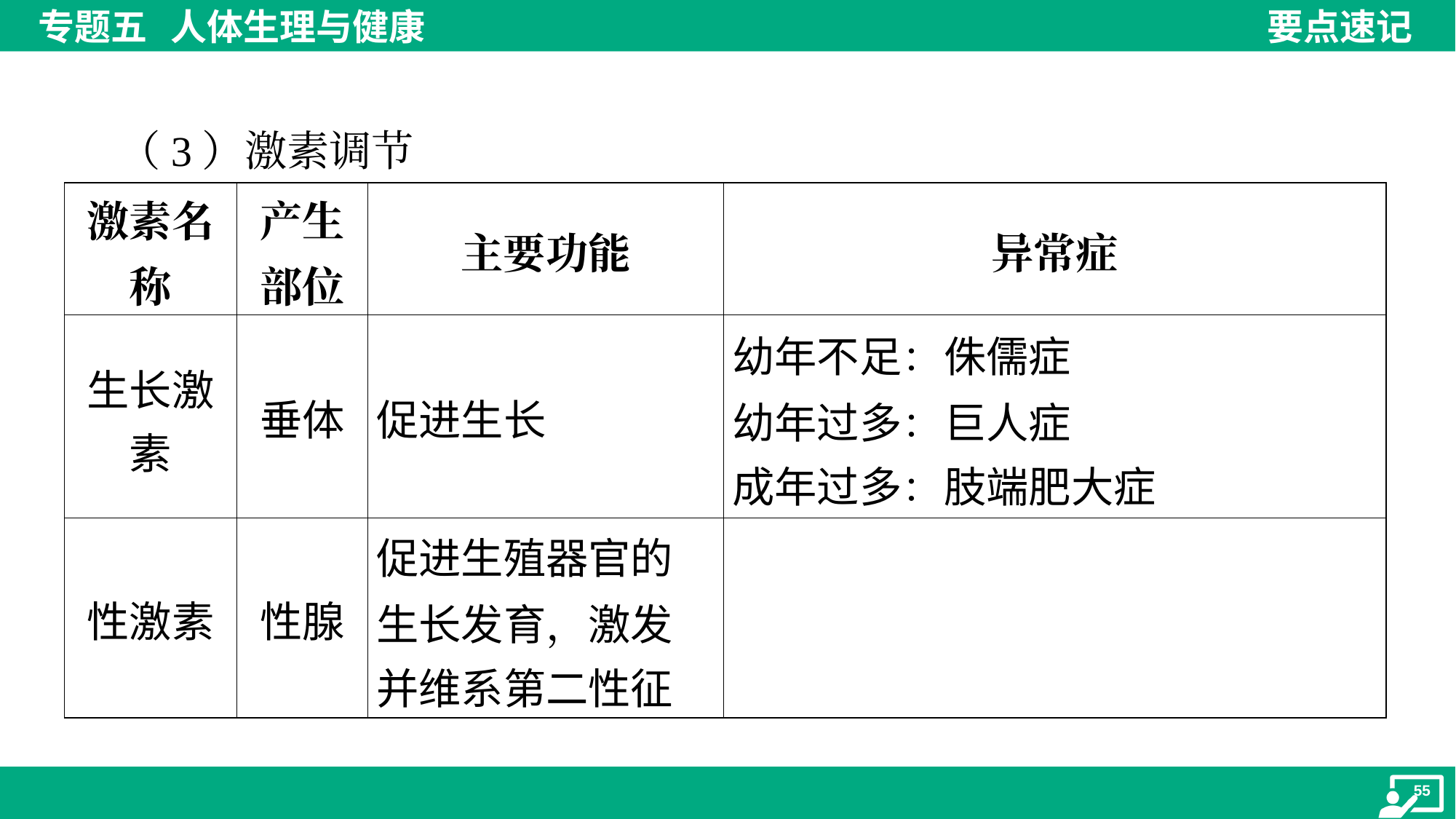

（3）激素调节
| 激素名 称 | 产生 部位 | 主要功能 | 异常症 |
| --- | --- | --- | --- |
| 生长激 素 | 垂体 | 促进生长 | 幼年不足：侏儒症 幼年过多：巨人症 成年过多：肢端肥大症 |
| 性激素 | 性腺 | 促进生殖器官的 生长发育，激发 并维系第二性征 |  |